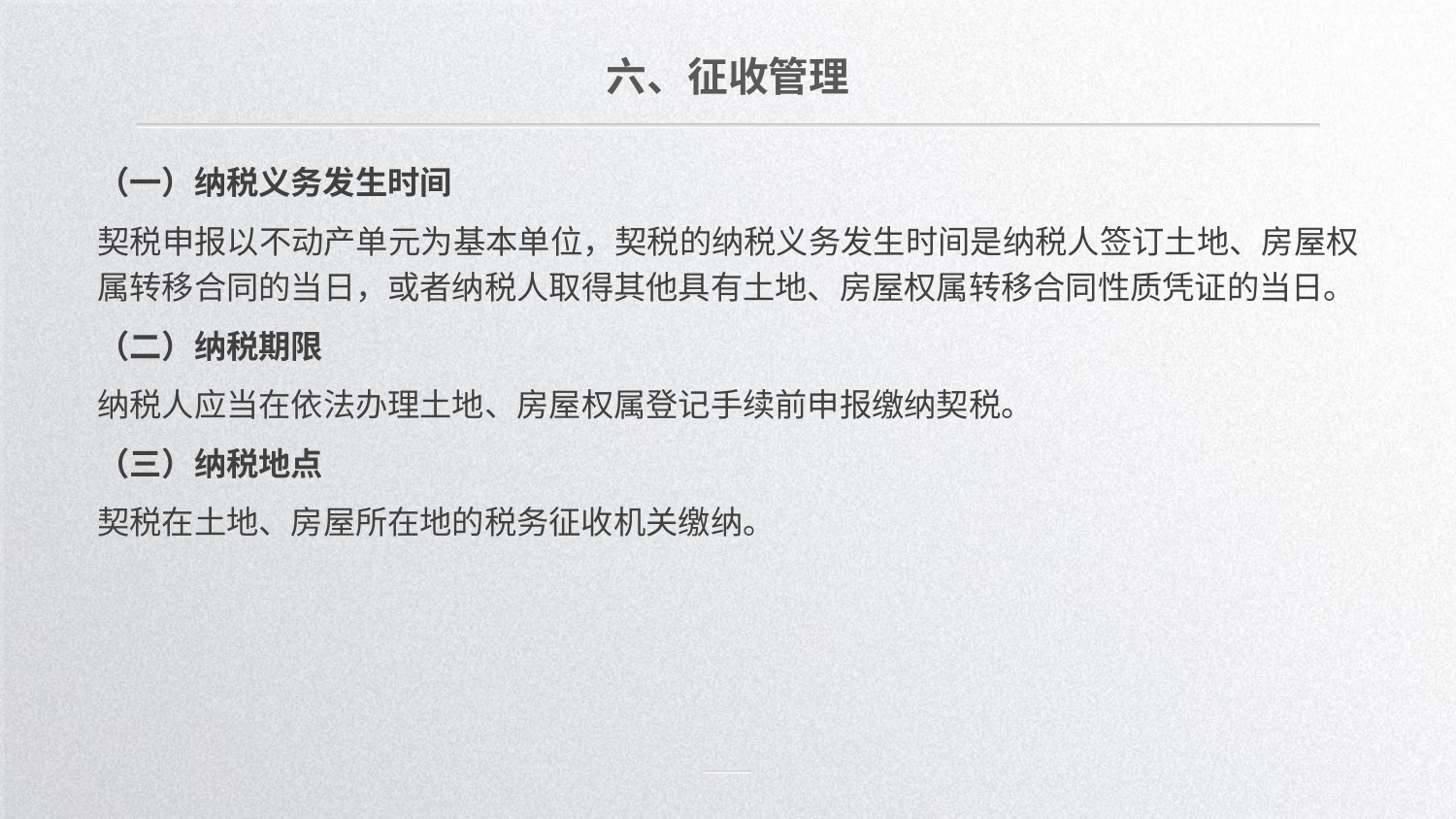

六、征收管理
（一）纳税义务发生时间
契税申报以不动产单元为基本单位，契税的纳税义务发生时间是纳税人签订土地、房屋权属转移合同的当日，或者纳税人取得其他具有土地、房屋权属转移合同性质凭证的当日。
（二）纳税期限
纳税人应当在依法办理土地、房屋权属登记手续前申报缴纳契税。
（三）纳税地点
契税在土地、房屋所在地的税务征收机关缴纳。